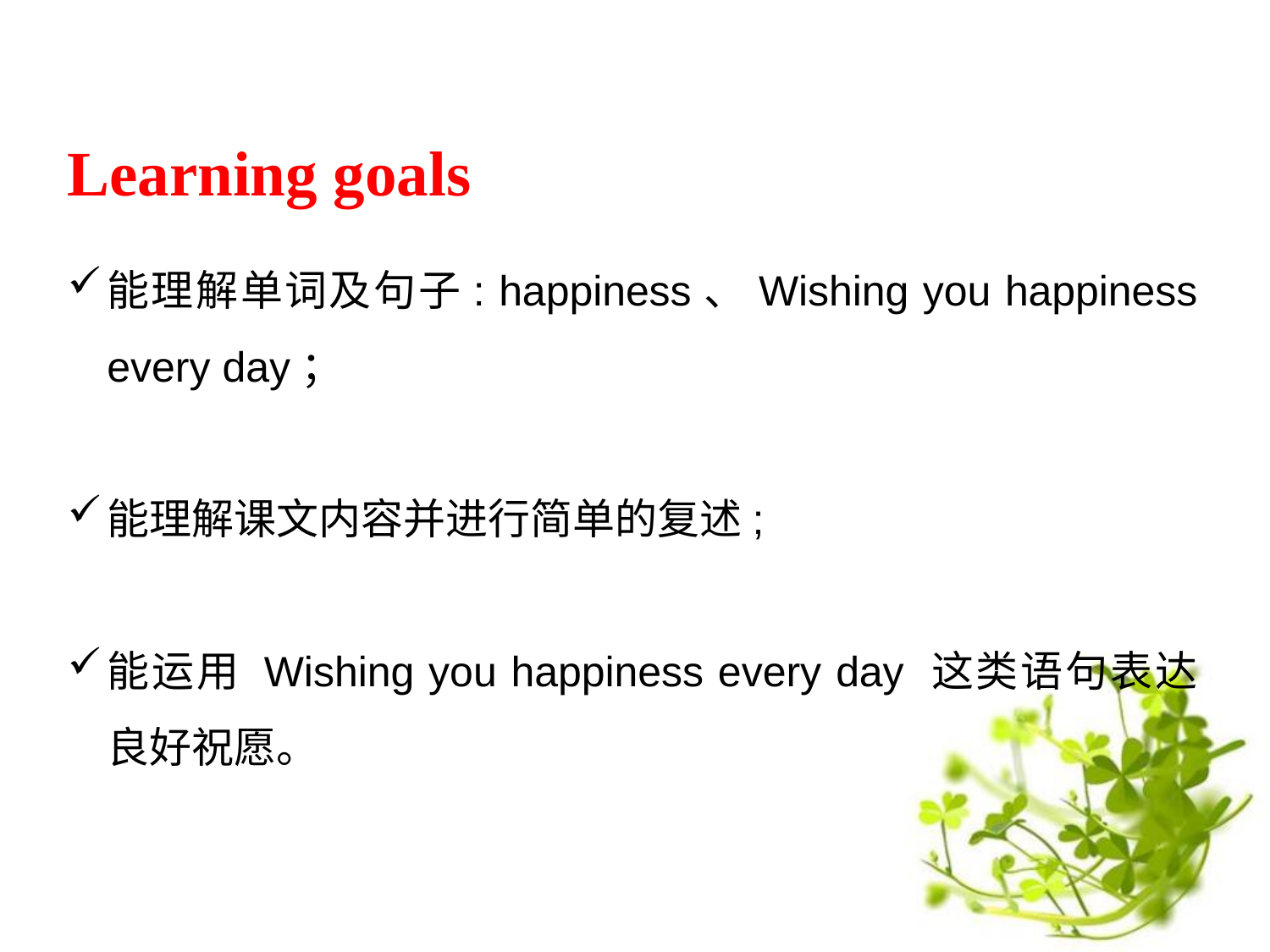

Learning goals

能理解单词及句子: happiness、Wishing you happiness every day；

能理解课文内容并进行简单的复述;

能运用 Wishing you happiness every day 这类语句表达良好祝愿。